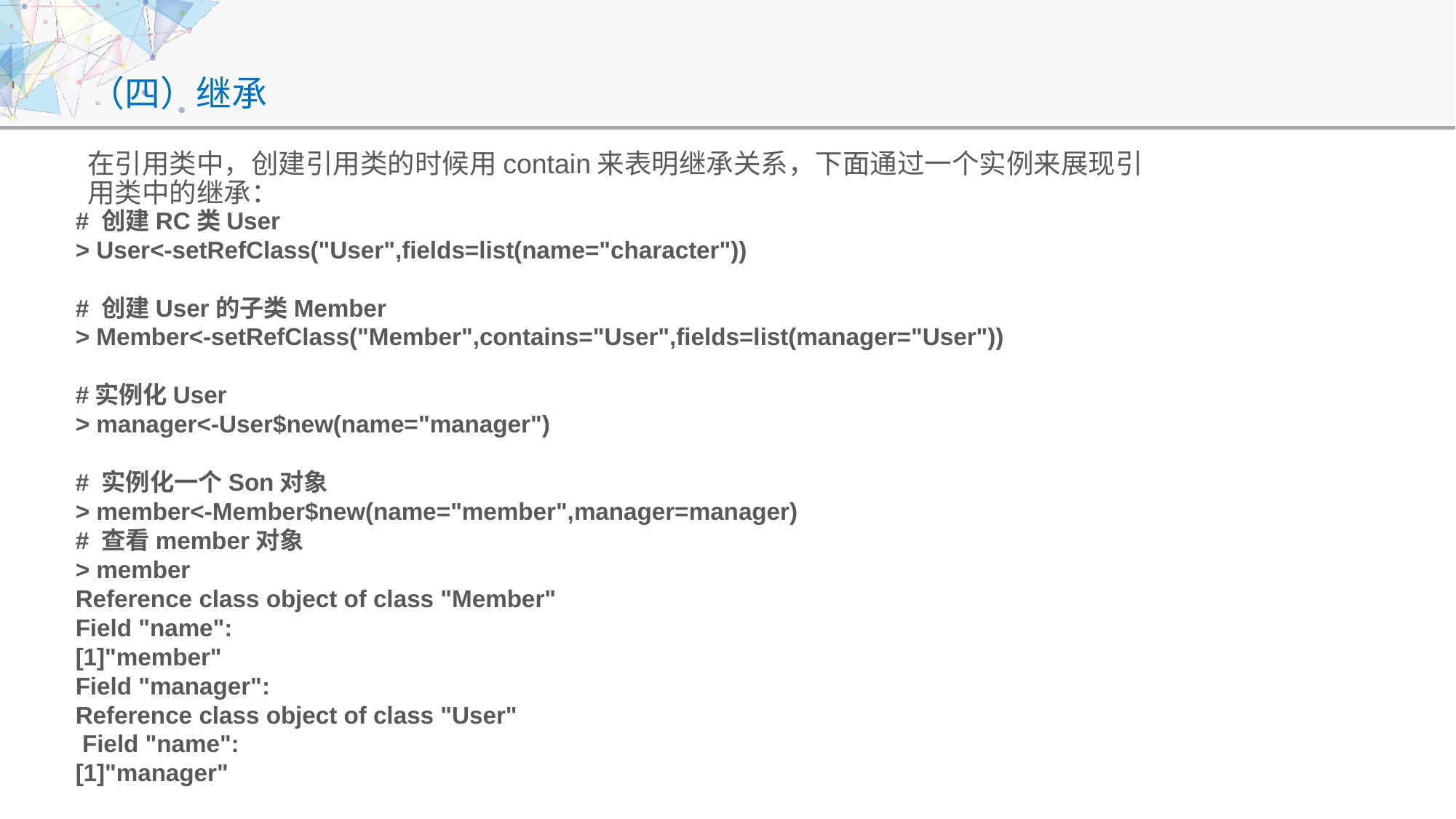

# （四）继承
在引用类中，创建引用类的时候用contain来表明继承关系，下面通过一个实例来展现引用类中的继承：
# 创建RC类User
> User<-setRefClass("User",fields=list(name="character"))

# 创建User的子类Member
> Member<-setRefClass("Member",contains="User",fields=list(manager="User"))

#实例化User
> manager<-User$new(name="manager")

# 实例化一个Son对象
> member<-Member$new(name="member",manager=manager)
# 查看member对象
> member
Reference class object of class "Member"
Field "name":
[1]"member"
Field "manager":
Reference class object of class "User"
 Field "name":
[1]"manager"